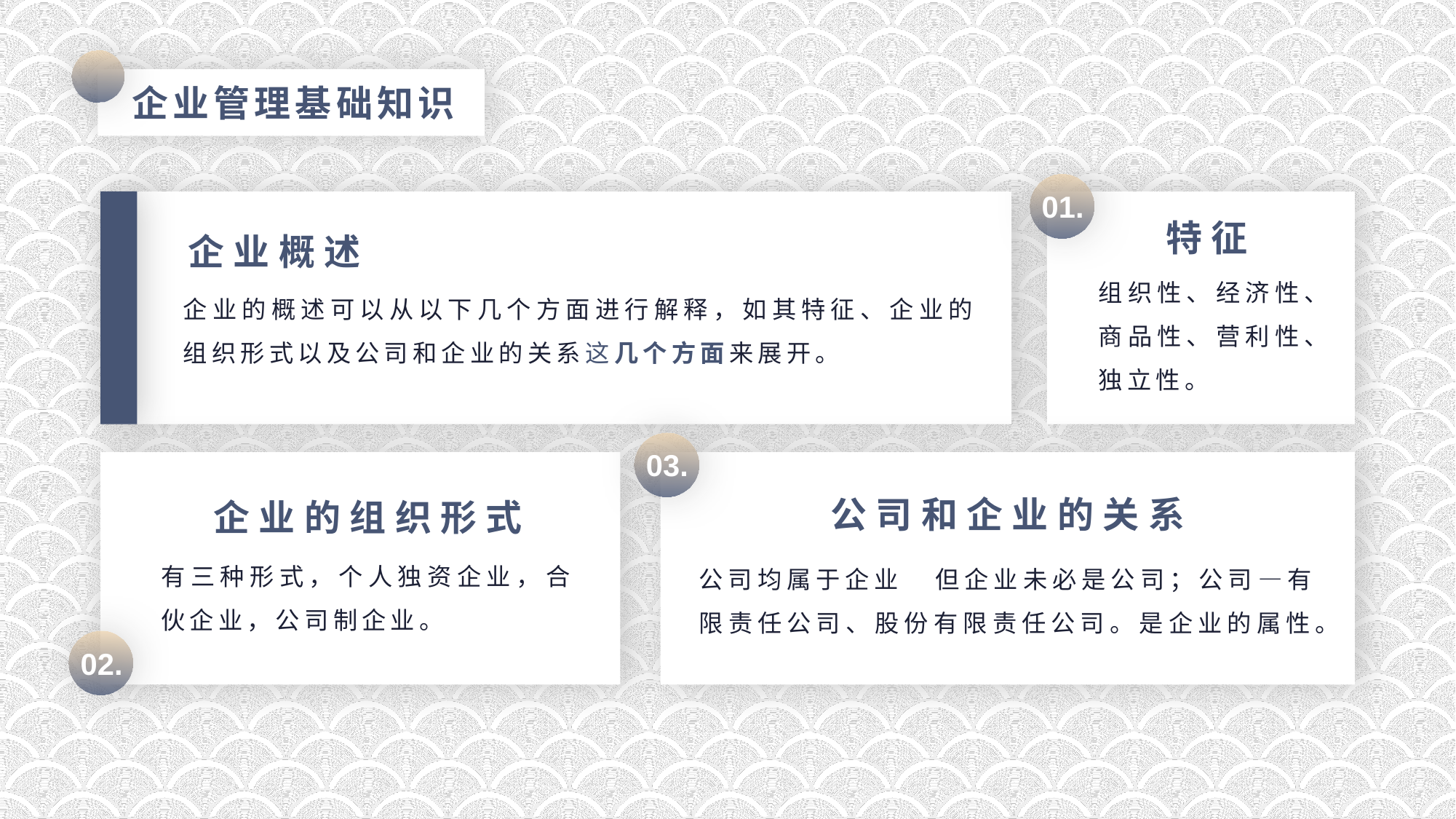

01.

企业概述
企业的概述可以从以下几个方面进行解释，如其特征、企业的组织形式以及公司和企业的关系这几个方面来展开。

特征
组织性、经济性、商品性、营利性、独立性。

03.

公司和企业的关系
企业的组织形式
有三种形式，个人独资企业，合伙企业，公司制企业。
公司均属于企业   但企业未必是公司；公司—有限责任公司、股份有限责任公司。是企业的属性。

02.